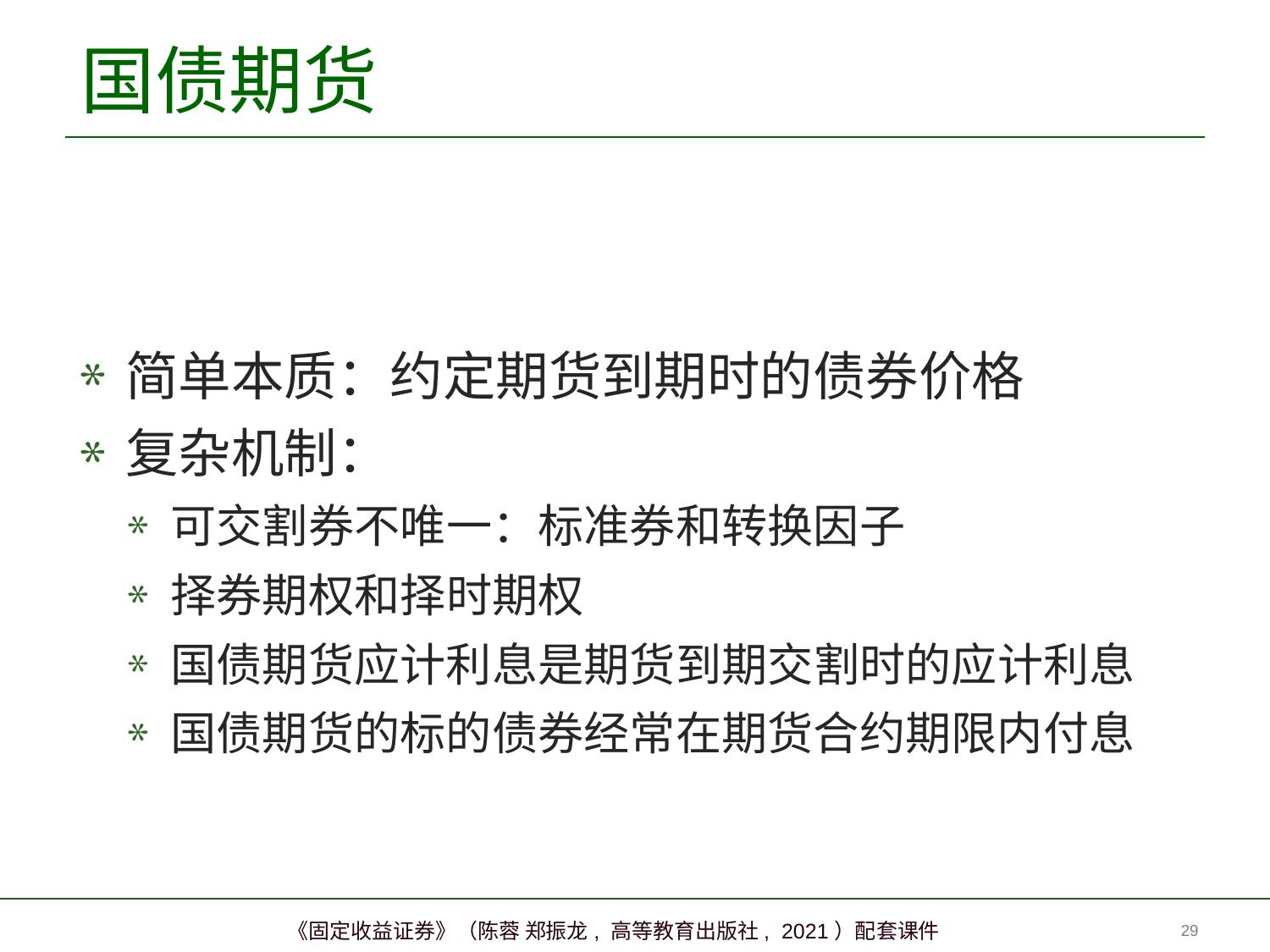

# 国债期货

简单本质：约定期货到期时的债券价格
复杂机制：
可交割券不唯一：标准券和转换因子
择券期权和择时期权
国债期货应计利息是期货到期交割时的应计利息
国债期货的标的债券经常在期货合约期限内付息
29